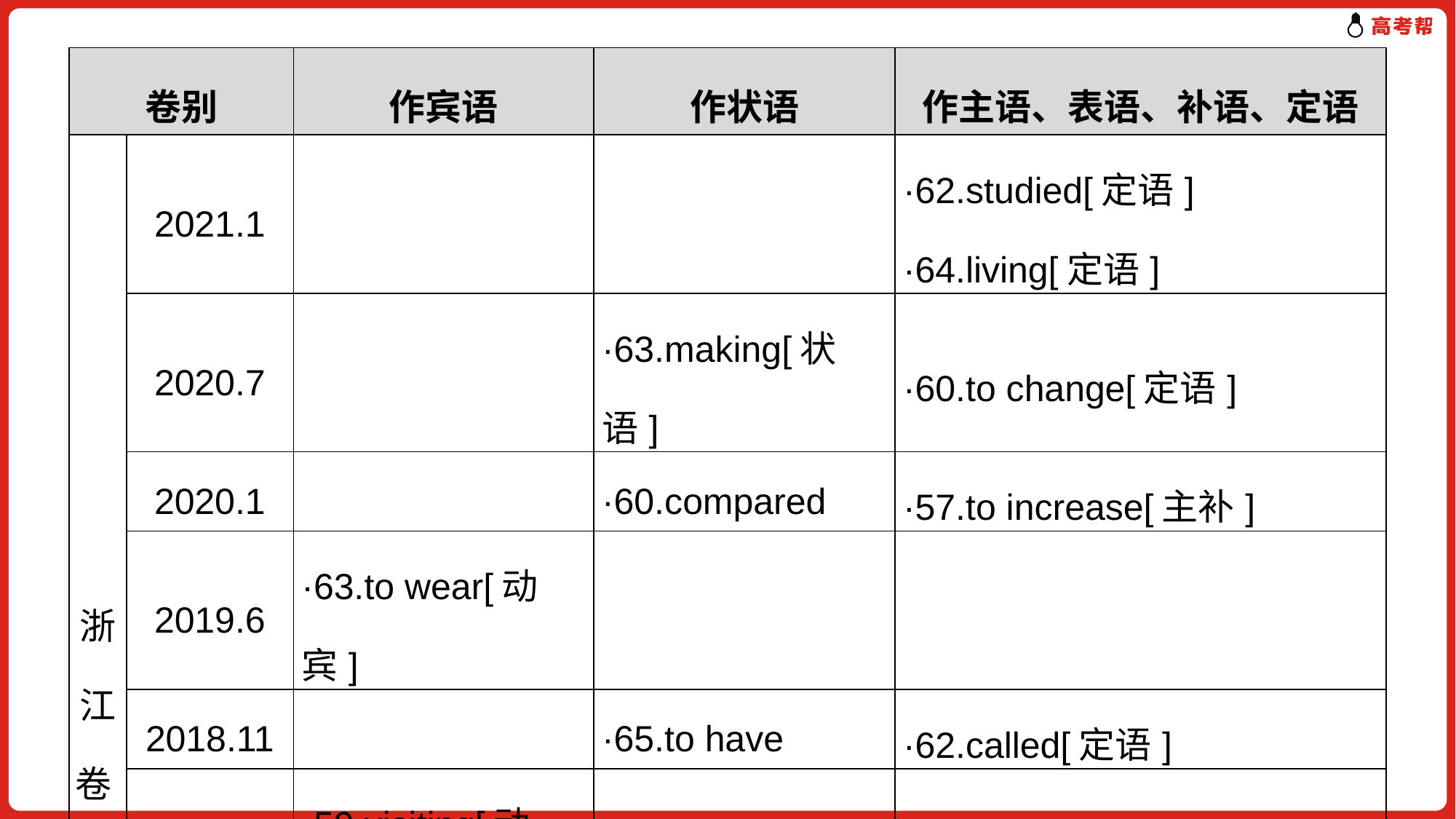

| 卷别 |  | 作宾语 | 作状语 | 作主语、表语、补语、定语 |
| --- | --- | --- | --- | --- |
| 浙 江 卷 | 2021.1 |  |  | ·62.studied[定语] ·64.living[定语] |
|  | 2020.7 |  | ·63.making[状语] | ·60.to change[定语] |
|  | 2020.1 |  | ·60.compared | ·57.to increase[主补] |
|  | 2019.6 | ·63.to wear[动宾] |  |  |
|  | 2018.11 |  | ·65.to have | ·62.called[定语] |
|  | 2018.6 | ·59.visiting[动宾] |  |  |
|  | 2017.11 |  | ·63.reading | ·65.learned/learnt[定语] |
|  | 2017.6 |  | ·61.to cook[目的] | ·63.swept[get swept] |
|  | 5年考频 | 5年2考 | 5年5考 | 5年7考 |